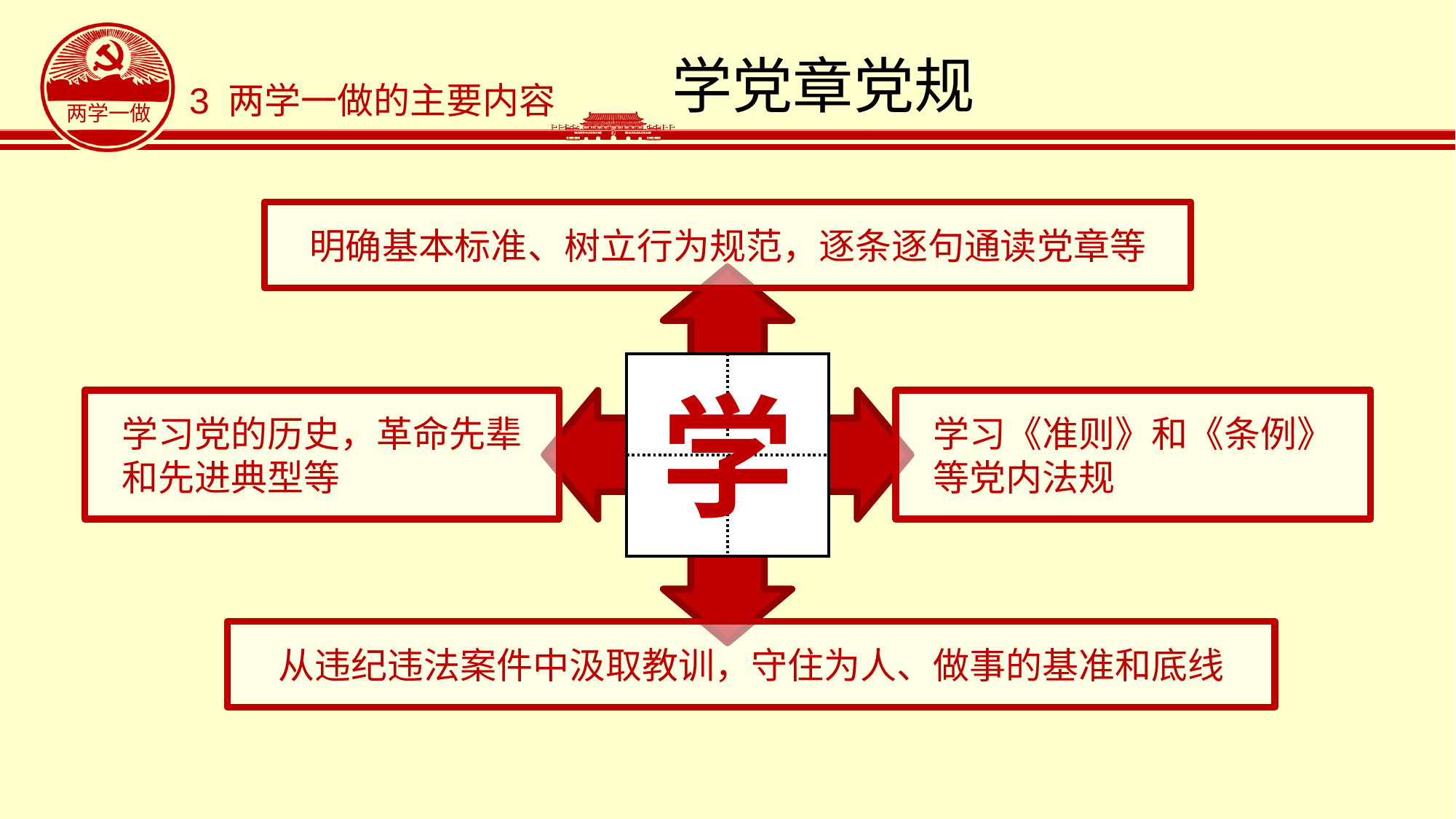

# 学党章党规
3 两学一做的主要内容
明确基本标准、树立行为规范，逐条逐句通读党章等

学
学习党的历史，革命先辈
和先进典型等
学习《准则》和《条例》
等党内法规
从违纪违法案件中汲取教训，守住为人、做事的基准和底线